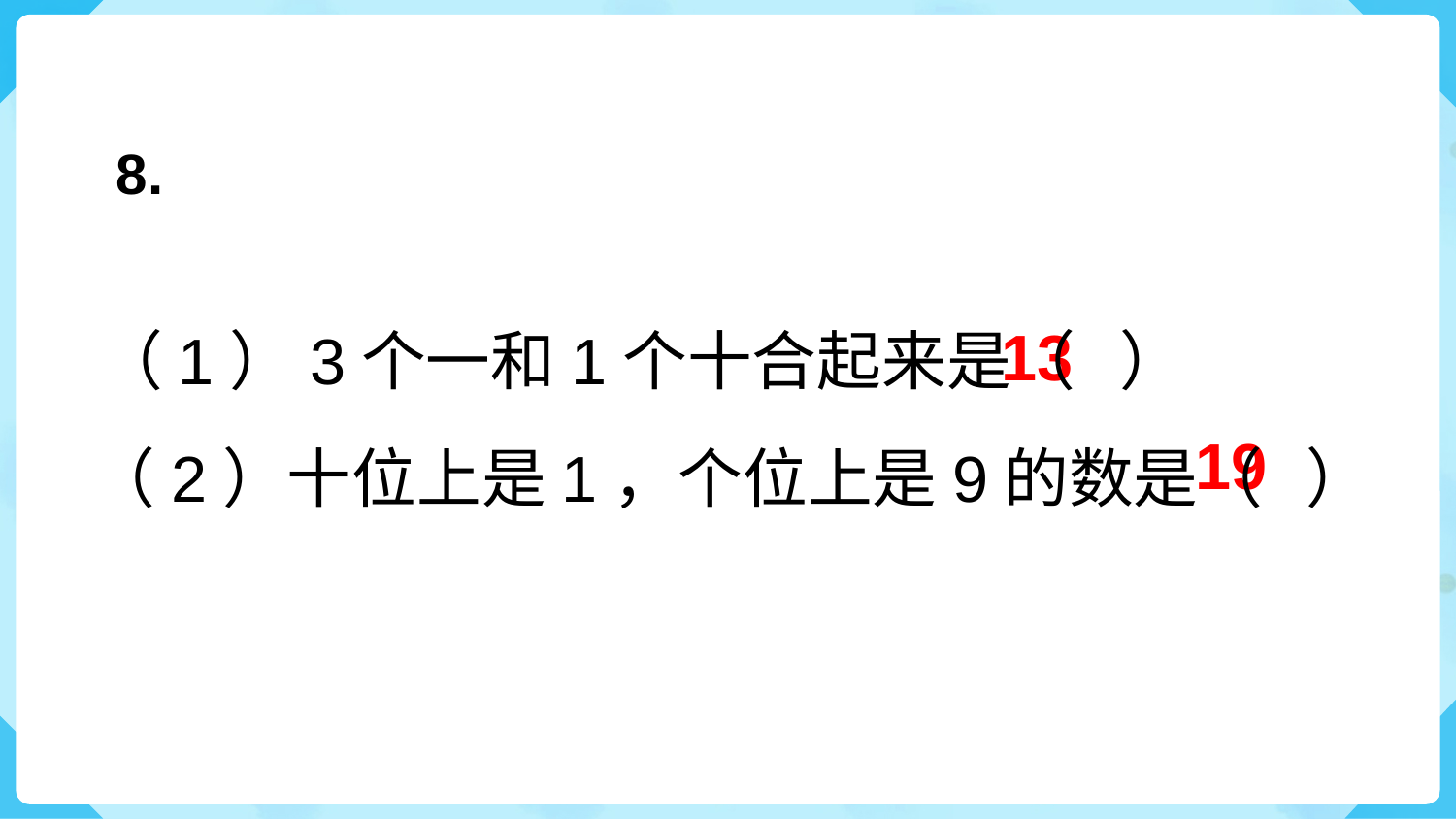

8.
13
（1）3个一和1个十合起来是（   ）
19
（2）十位上是1，个位上是9的数是（   ）